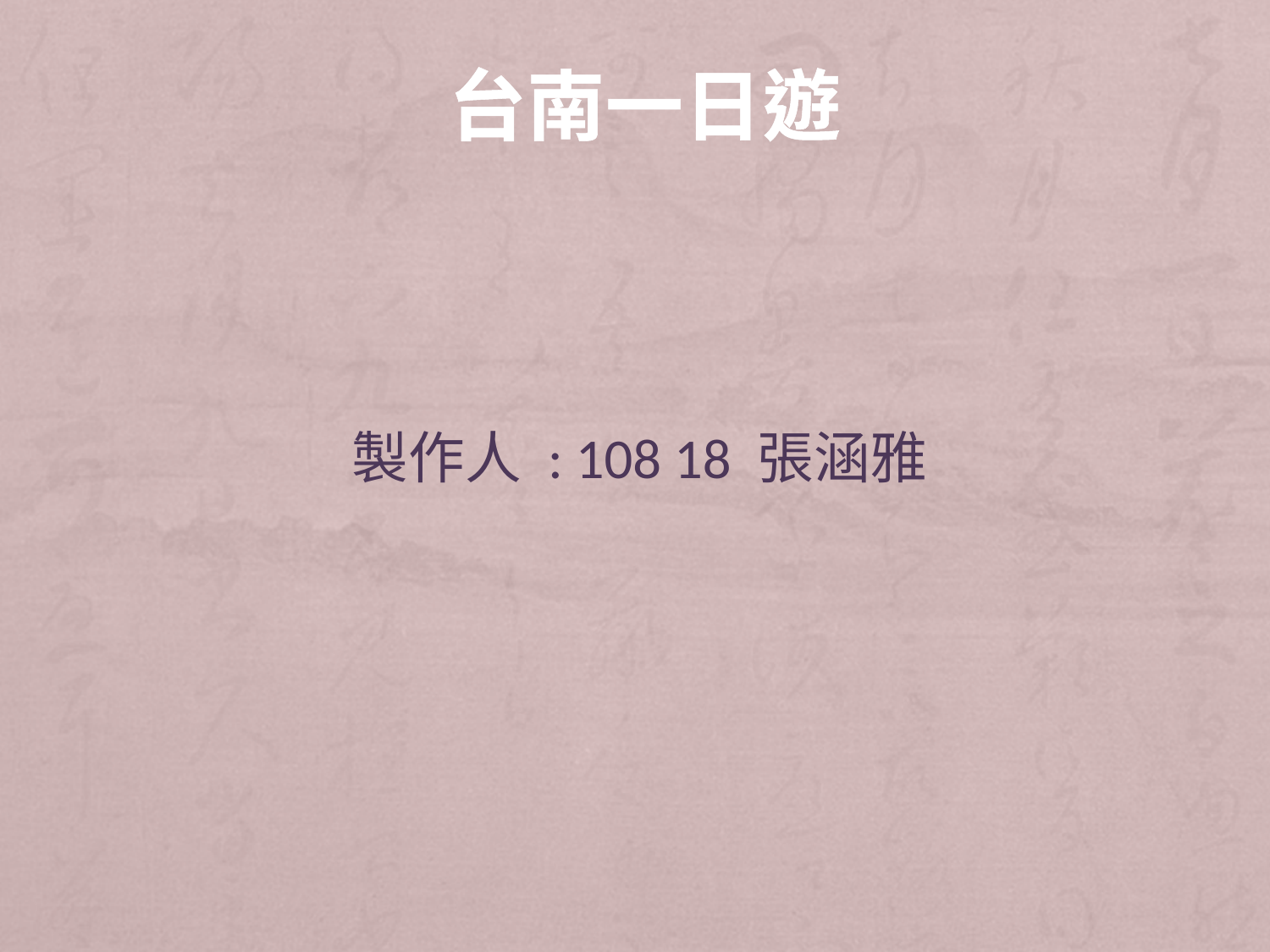

# 台南一日遊
製作人 : 108 18 張涵雅